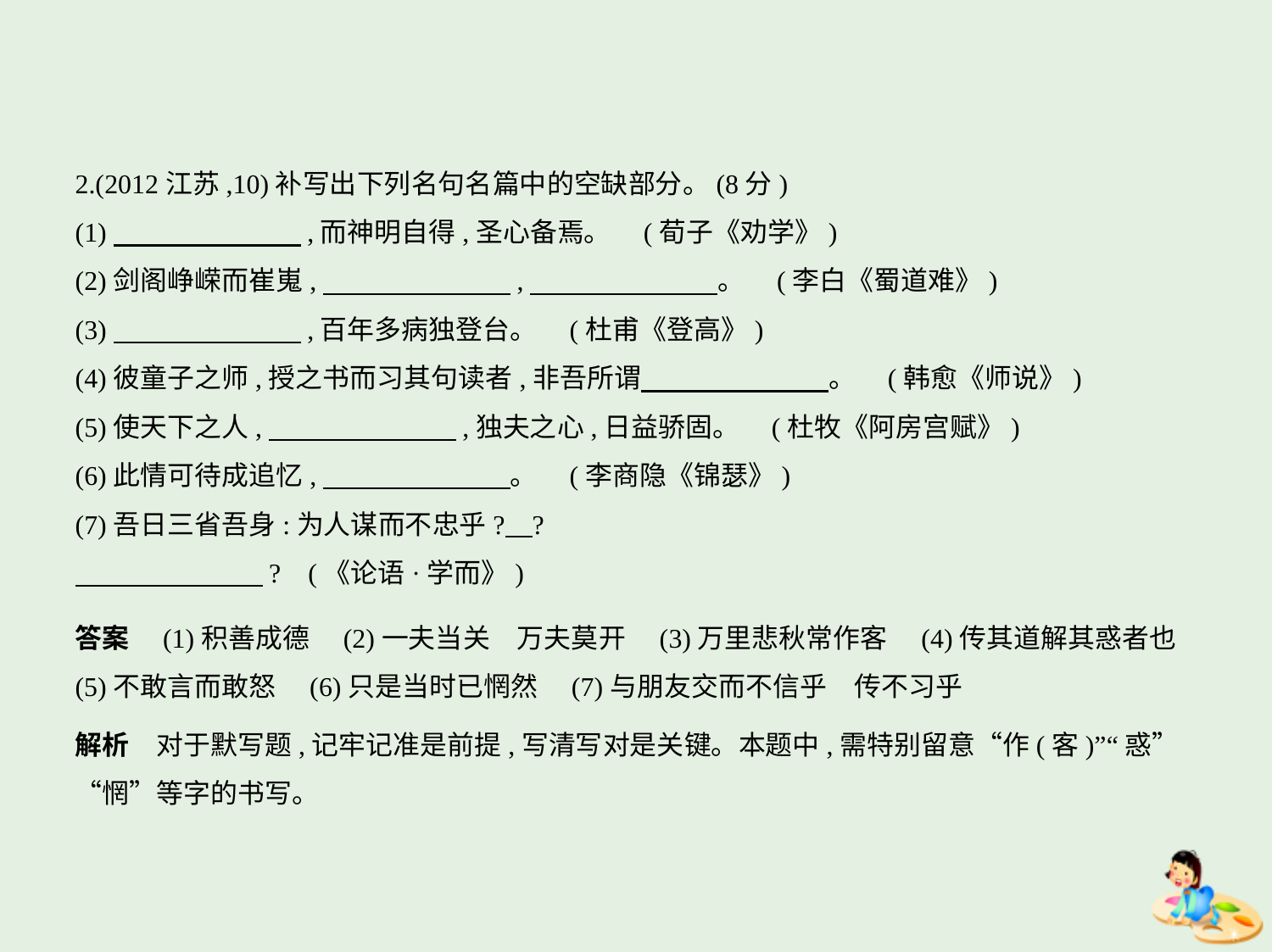

2.(2012江苏,10)补写出下列名句名篇中的空缺部分。(8分)
(1)　　　　　　    ,而神明自得,圣心备焉。 (荀子《劝学》)
(2)剑阁峥嵘而崔嵬,　　　　　　    ,　　　　　　    。 (李白《蜀道难》)
(3)　　　　　　    ,百年多病独登台。 (杜甫《登高》)
(4)彼童子之师,授之书而习其句读者,非吾所谓　　　　　　    。 (韩愈《师说》)
(5)使天下之人,　　　　　　    ,独夫之心,日益骄固。 (杜牧《阿房宫赋》)
(6)此情可待成追忆,　　　　　　    。 (李商隐《锦瑟》)
(7)吾日三省吾身:为人谋而不忠乎?    ?
　　　　　　    ? (《论语·学而》)
答案　(1)积善成德　(2)一夫当关　万夫莫开　(3)万里悲秋常作客　(4)传其道解其惑者也    
(5)不敢言而敢怒　(6)只是当时已惘然　(7)与朋友交而不信乎　传不习乎
解析　对于默写题,记牢记准是前提,写清写对是关键。本题中,需特别留意“作(客)”“惑”
“惘”等字的书写。